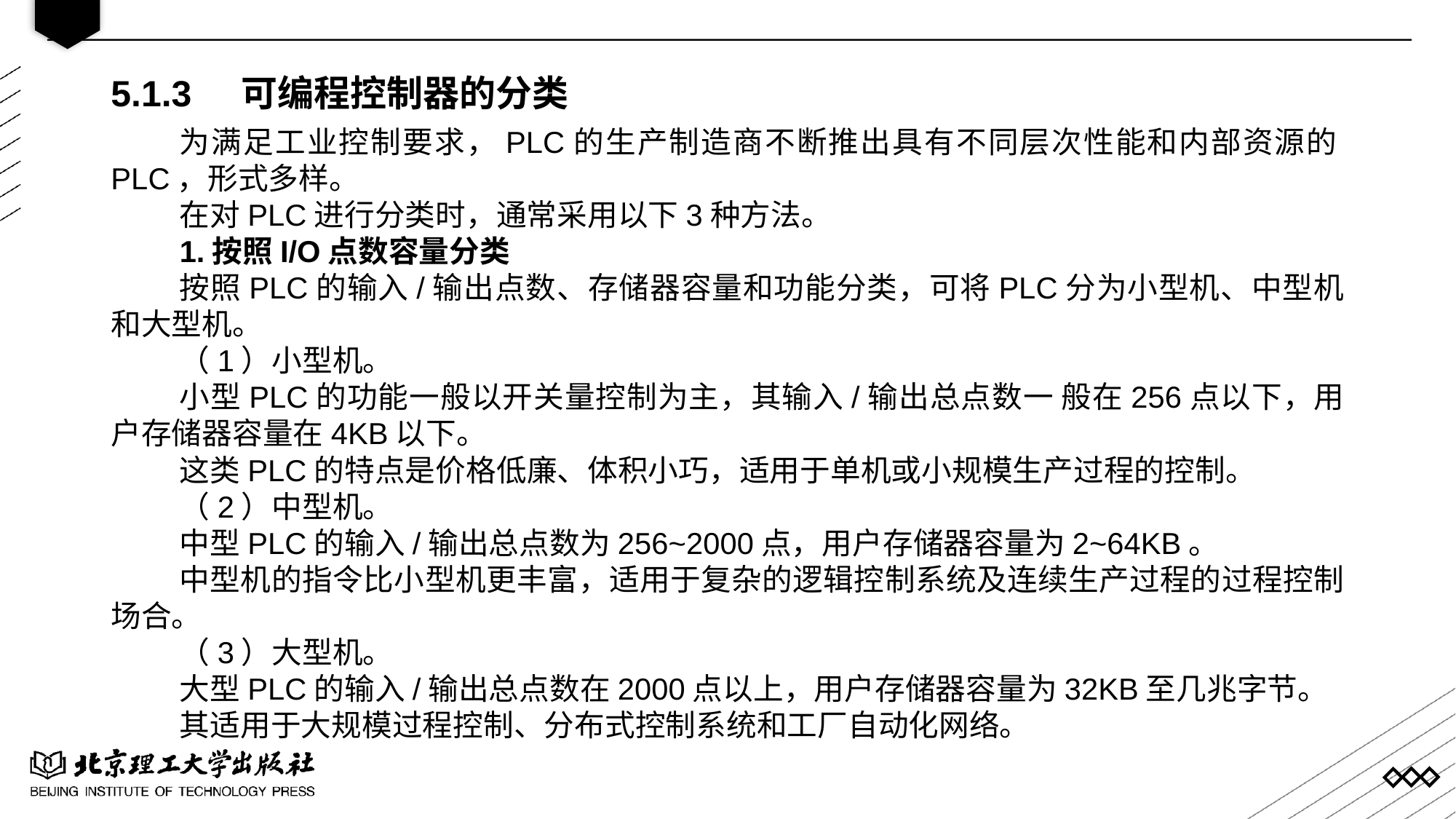

5.1.3    可编程控制器的分类
为满足工业控制要求，PLC的生产制造商不断推出具有不同层次性能和内部资源的PLC，形式多样。
在对PLC进行分类时，通常采用以下3种方法。
1.按照I/O点数容量分类
按照PLC的输入/输出点数、存储器容量和功能分类，可将PLC分为小型机、中型机和大型机。
（1）小型机。
小型PLC的功能一般以开关量控制为主，其输入/输出总点数一 般在256点以下，用户存储器容量在4KB以下。
这类PLC的特点是价格低廉、体积小巧，适用于单机或小规模生产过程的控制。
（2）中型机。
中型PLC的输入/输出总点数为256~2000点，用户存储器容量为2~64KB。
中型机的指令比小型机更丰富，适用于复杂的逻辑控制系统及连续生产过程的过程控制场合。
（3）大型机。
大型PLC的输入/输出总点数在2000点以上，用户存储器容量为32KB至几兆字节。
其适用于大规模过程控制、分布式控制系统和工厂自动化网络。